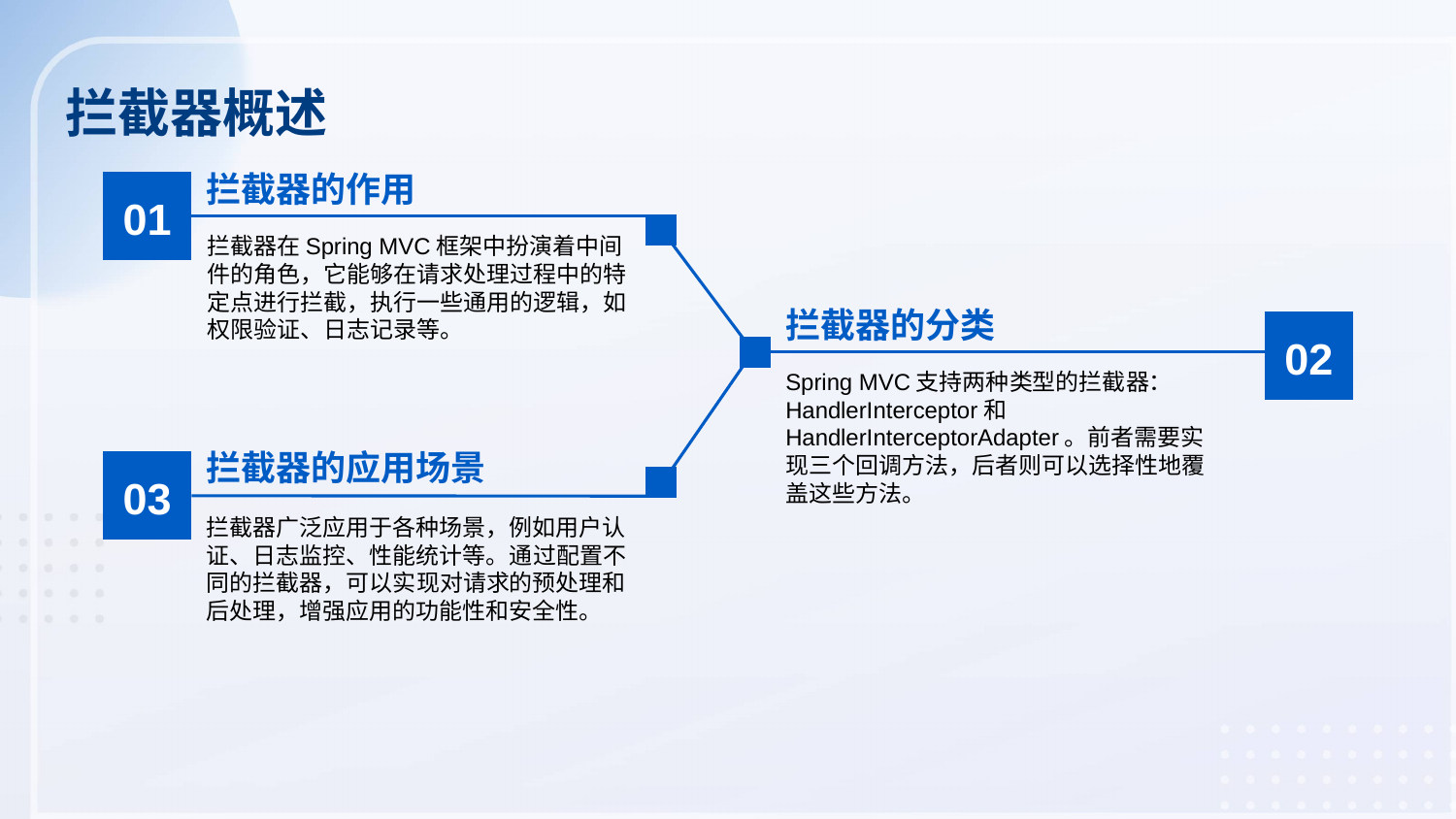

拦截器概述
拦截器的作用

01

拦截器在Spring MVC框架中扮演着中间件的角色，它能够在请求处理过程中的特定点进行拦截，执行一些通用的逻辑，如权限验证、日志记录等。

拦截器的分类

02

Spring MVC支持两种类型的拦截器：HandlerInterceptor和HandlerInterceptorAdapter。前者需要实现三个回调方法，后者则可以选择性地覆盖这些方法。

拦截器的应用场景

03

拦截器广泛应用于各种场景，例如用户认证、日志监控、性能统计等。通过配置不同的拦截器，可以实现对请求的预处理和后处理，增强应用的功能性和安全性。